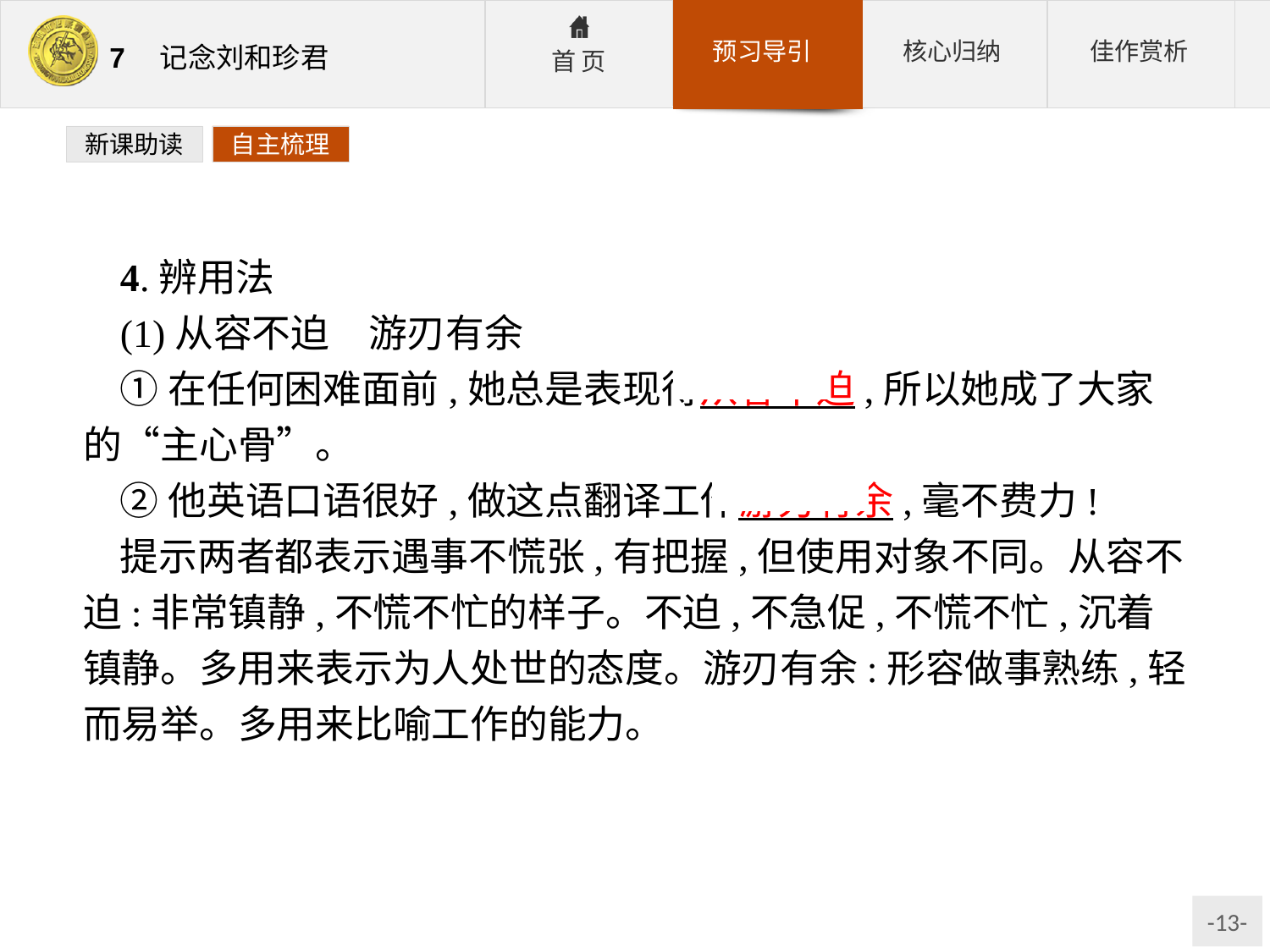

新课助读
自主梳理
4.辨用法
(1)从容不迫　游刃有余
①在任何困难面前,她总是表现得从容不迫,所以她成了大家的“主心骨”。
②他英语口语很好,做这点翻译工作游刃有余,毫不费力!
提示两者都表示遇事不慌张,有把握,但使用对象不同。从容不迫:非常镇静,不慌不忙的样子。不迫,不急促,不慌不忙,沉着镇静。多用来表示为人处世的态度。游刃有余:形容做事熟练,轻而易举。多用来比喻工作的能力。